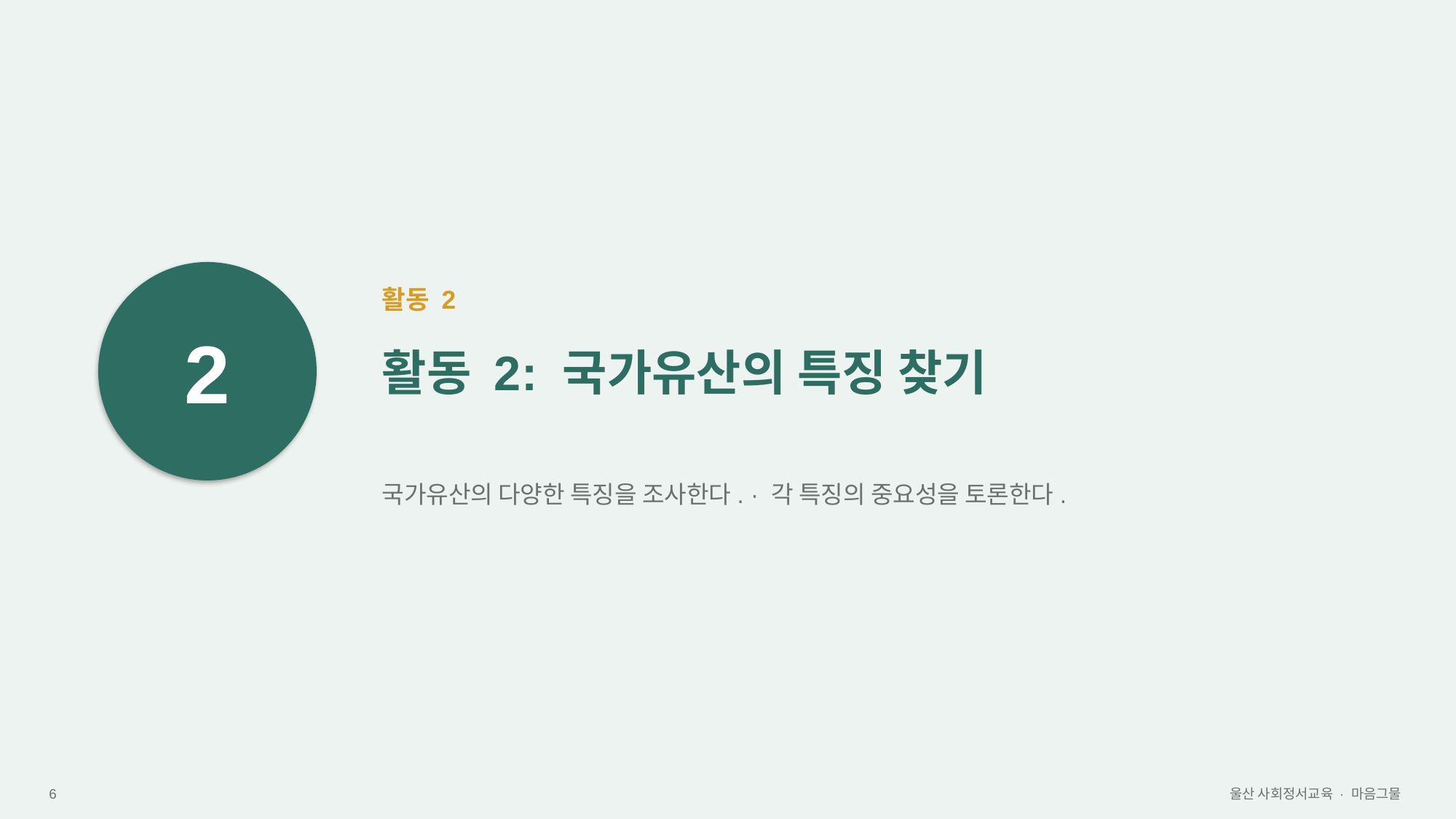

2
활동 2
활동 2: 국가유산의 특징 찾기
국가유산의 다양한 특징을 조사한다. · 각 특징의 중요성을 토론한다.
6
울산 사회정서교육 · 마음그물